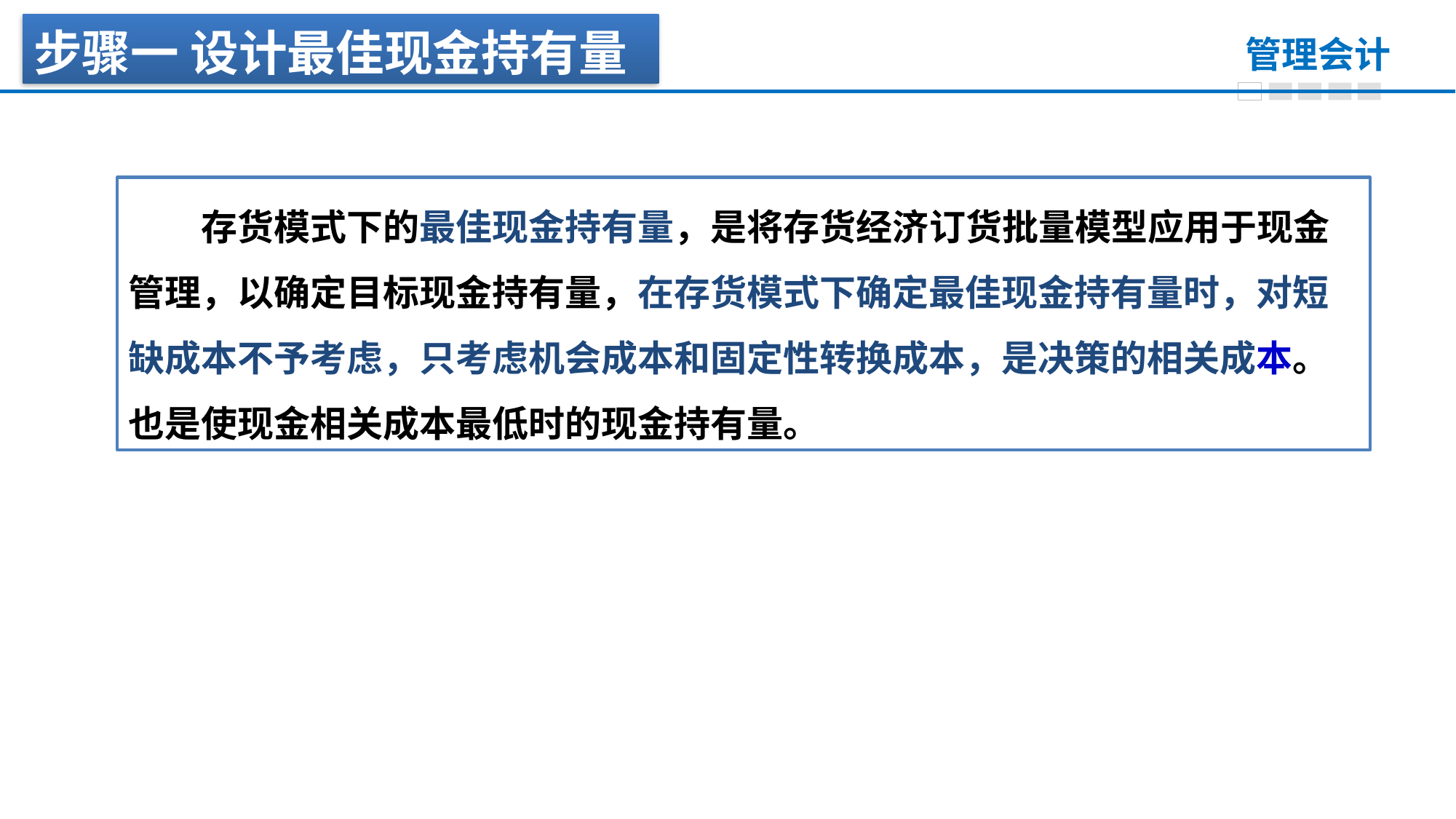

步骤一 设计最佳现金持有量
    存货模式下的最佳现金持有量，是将存货经济订货批量模型应用于现金管理，以确定目标现金持有量，在存货模式下确定最佳现金持有量时，对短缺成本不予考虑，只考虑机会成本和固定性转换成本，是决策的相关成本。也是使现金相关成本最低时的现金持有量。